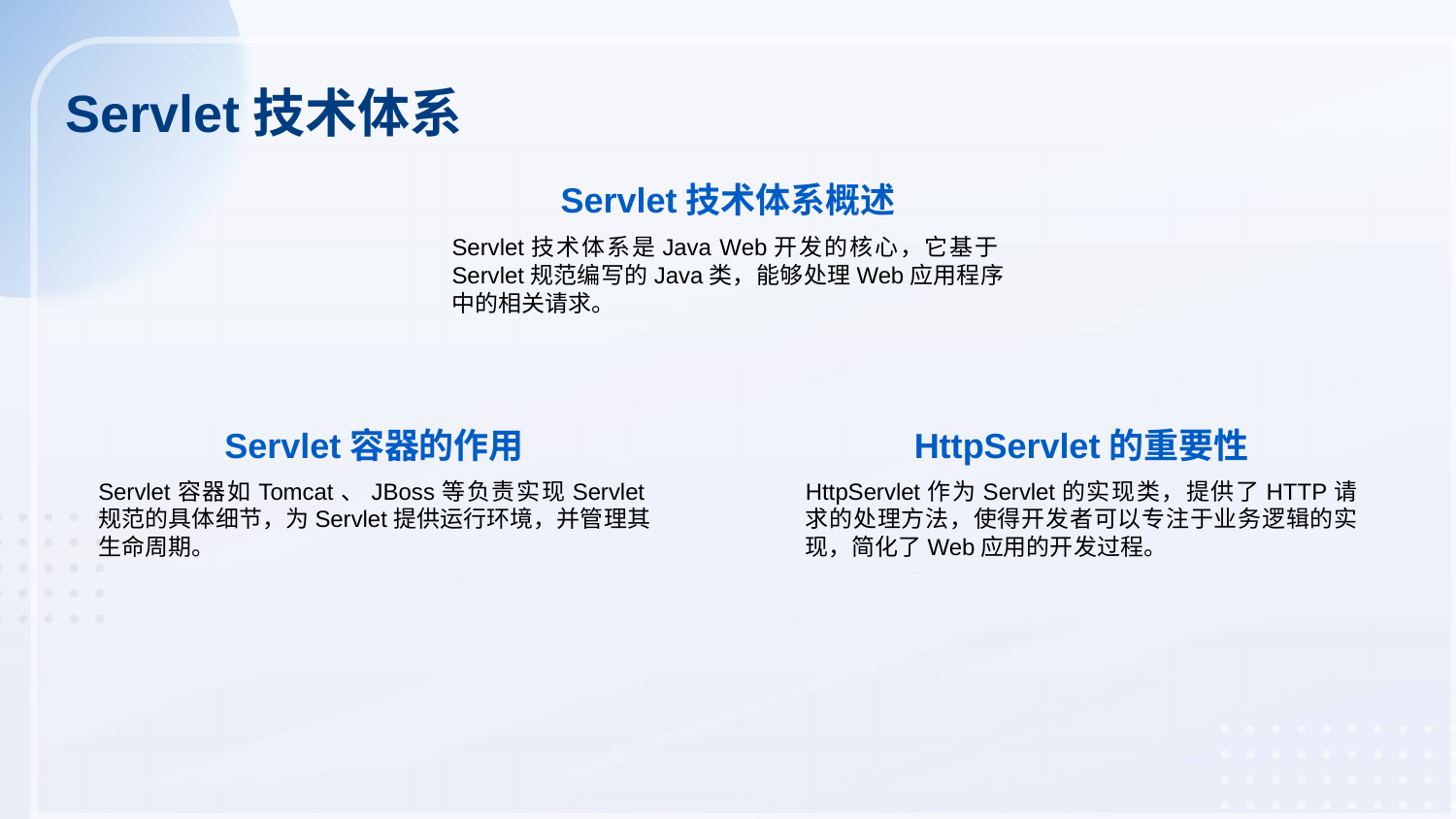

Servlet技术体系
Servlet技术体系概述
Servlet技术体系是Java Web开发的核心，它基于Servlet规范编写的Java类，能够处理Web应用程序中的相关请求。
Servlet容器的作用
HttpServlet的重要性
Servlet容器如Tomcat、JBoss等负责实现Servlet规范的具体细节，为Servlet提供运行环境，并管理其生命周期。
HttpServlet作为Servlet的实现类，提供了HTTP请求的处理方法，使得开发者可以专注于业务逻辑的实现，简化了Web应用的开发过程。